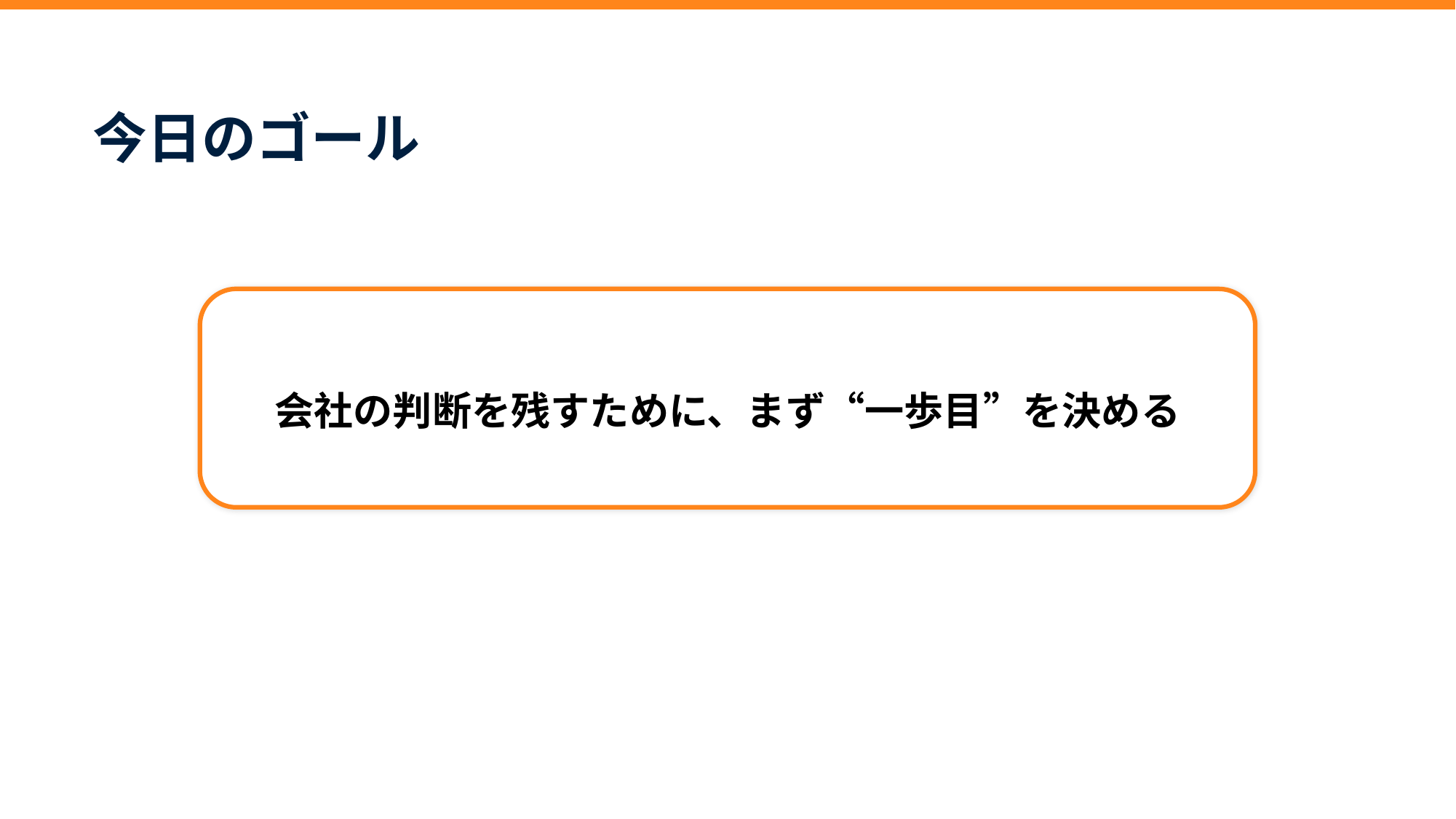

今日のゴール

会社の判断を残すために、まず“一歩目”を決める
具体的な行動を持ち帰る